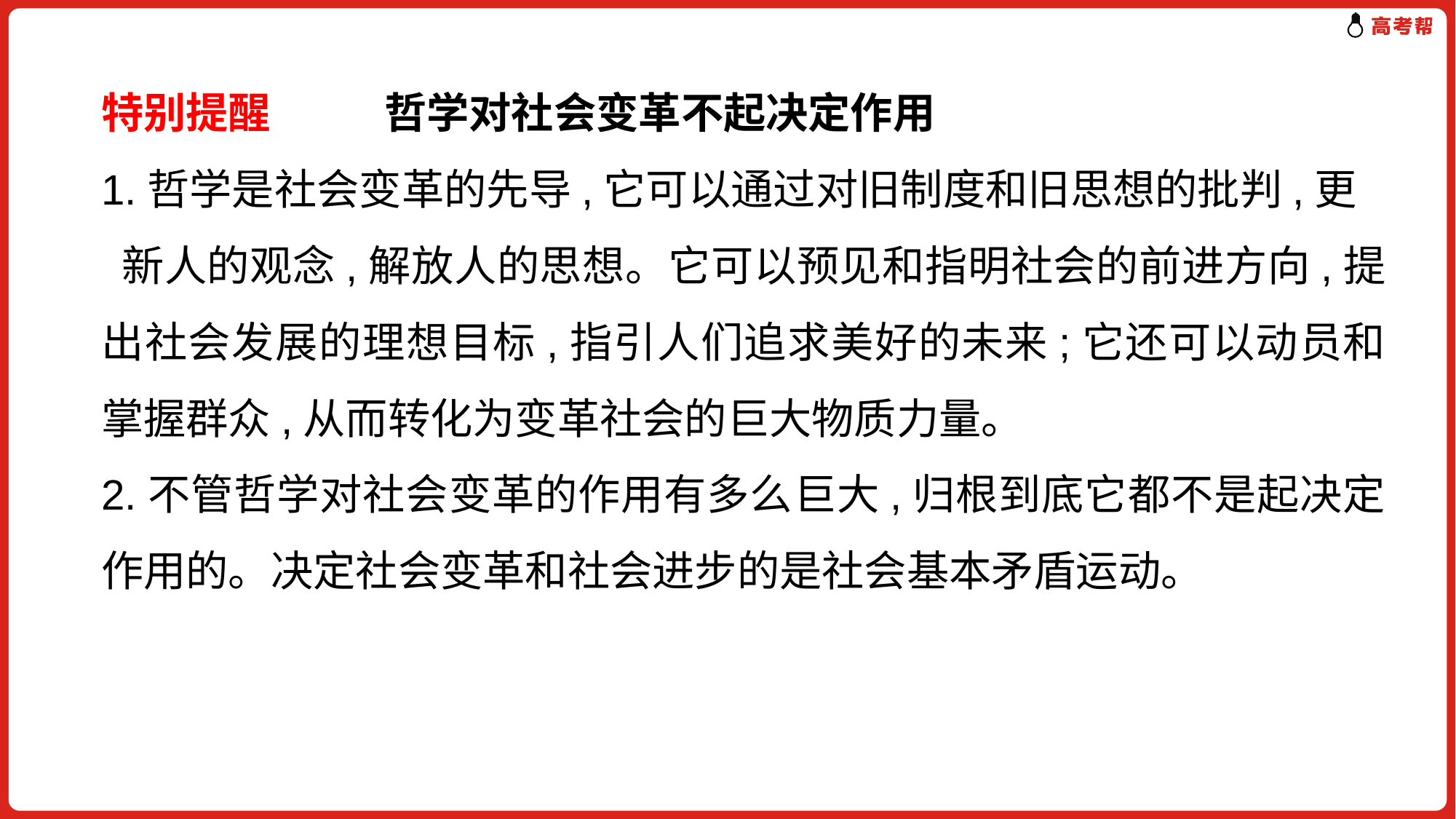

特别提醒            哲学对社会变革不起决定作用
1.哲学是社会变革的先导,它可以通过对旧制度和旧思想的批判,更      新人的观念,解放人的思想。它可以预见和指明社会的前进方向,提出社会发展的理想目标,指引人们追求美好的未来;它还可以动员和掌握群众,从而转化为变革社会的巨大物质力量。
2.不管哲学对社会变革的作用有多么巨大,归根到底它都不是起决定作用的。决定社会变革和社会进步的是社会基本矛盾运动。